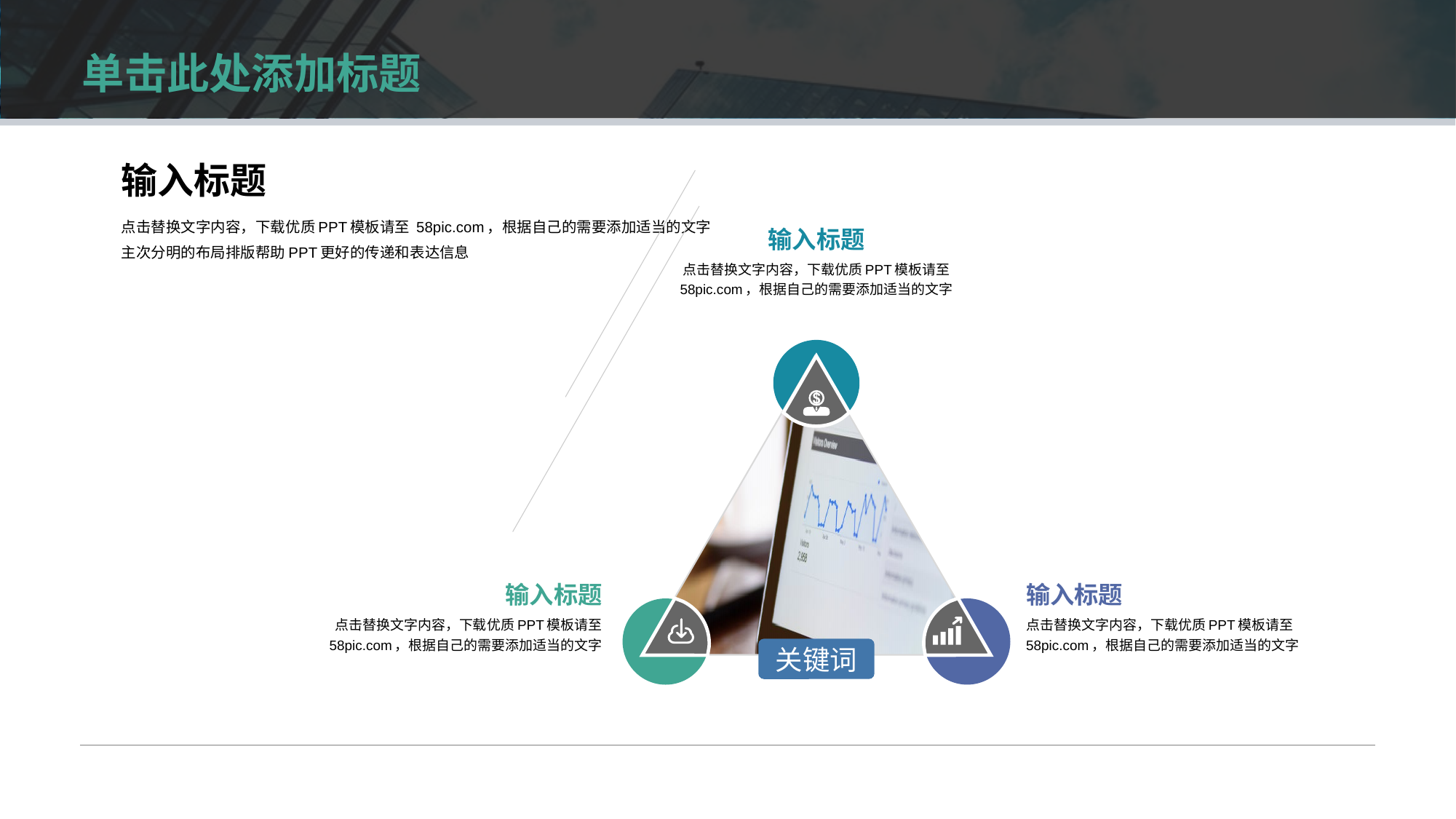

输入标题
点击替换文字内容，下载优质PPT模板请至 58pic.com，根据自己的需要添加适当的文字
主次分明的布局排版帮助PPT更好的传递和表达信息
输入标题
点击替换文字内容，下载优质PPT模板请至 58pic.com，根据自己的需要添加适当的文字

输入标题
点击替换文字内容，下载优质PPT模板请至 58pic.com，根据自己的需要添加适当的文字
输入标题
点击替换文字内容，下载优质PPT模板请至 58pic.com，根据自己的需要添加适当的文字

关键词